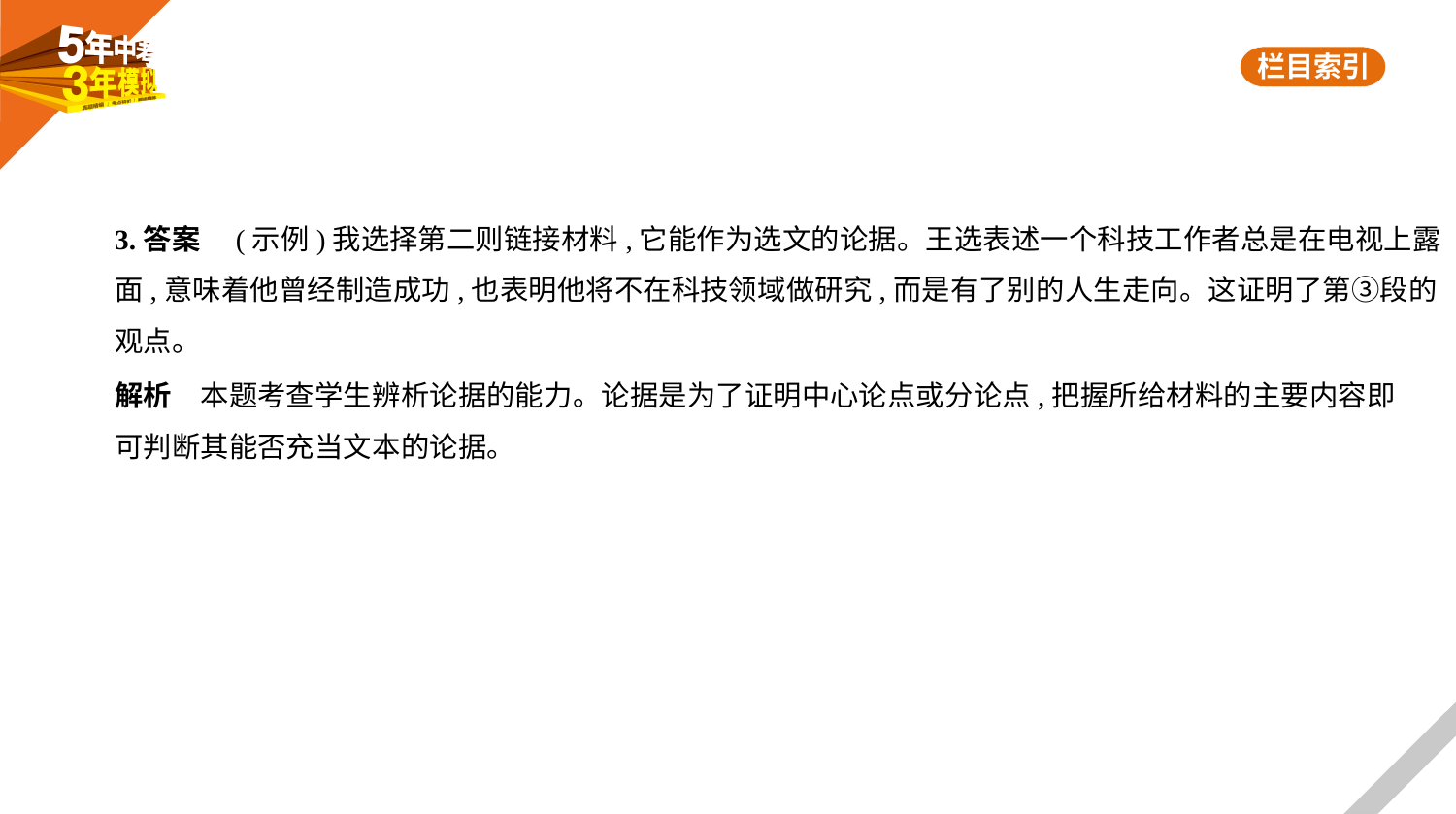

3.答案　(示例)我选择第二则链接材料,它能作为选文的论据。王选表述一个科技工作者总是在电视上露
面,意味着他曾经制造成功,也表明他将不在科技领域做研究,而是有了别的人生走向。这证明了第③段的
观点。
解析　本题考查学生辨析论据的能力。论据是为了证明中心论点或分论点,把握所给材料的主要内容即
可判断其能否充当文本的论据。